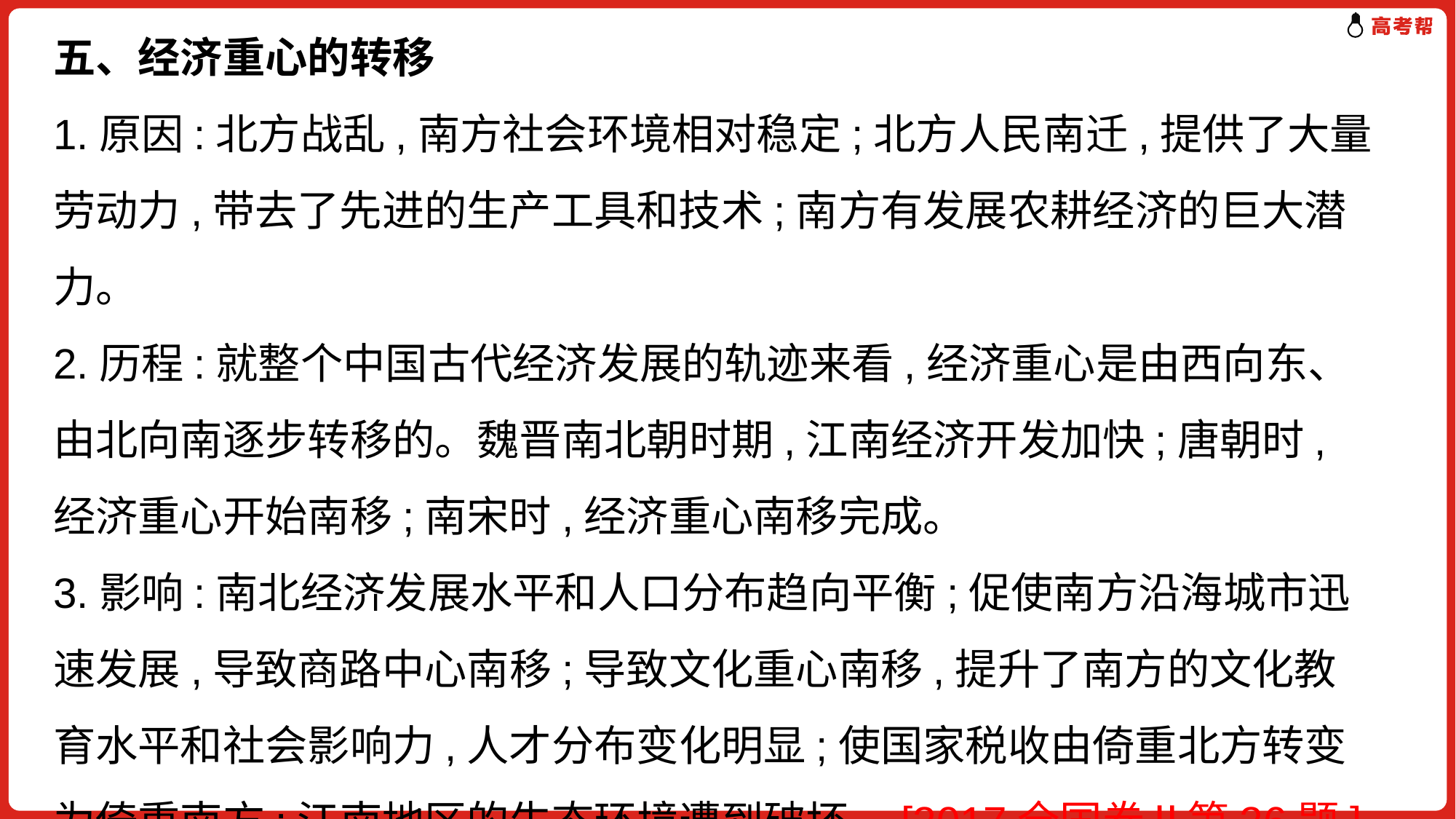

五、经济重心的转移
1.原因:北方战乱,南方社会环境相对稳定;北方人民南迁,提供了大量劳动力,带去了先进的生产工具和技术;南方有发展农耕经济的巨大潜力。
2.历程:就整个中国古代经济发展的轨迹来看,经济重心是由西向东、由北向南逐步转移的。魏晋南北朝时期,江南经济开发加快;唐朝时,经济重心开始南移;南宋时,经济重心南移完成。
3.影响:南北经济发展水平和人口分布趋向平衡;促使南方沿海城市迅速发展,导致商路中心南移;导致文化重心南移,提升了南方的文化教育水平和社会影响力,人才分布变化明显;使国家税收由倚重北方转变为倚重南方;江南地区的生态环境遭到破坏。[2017全国卷Ⅱ第26题]